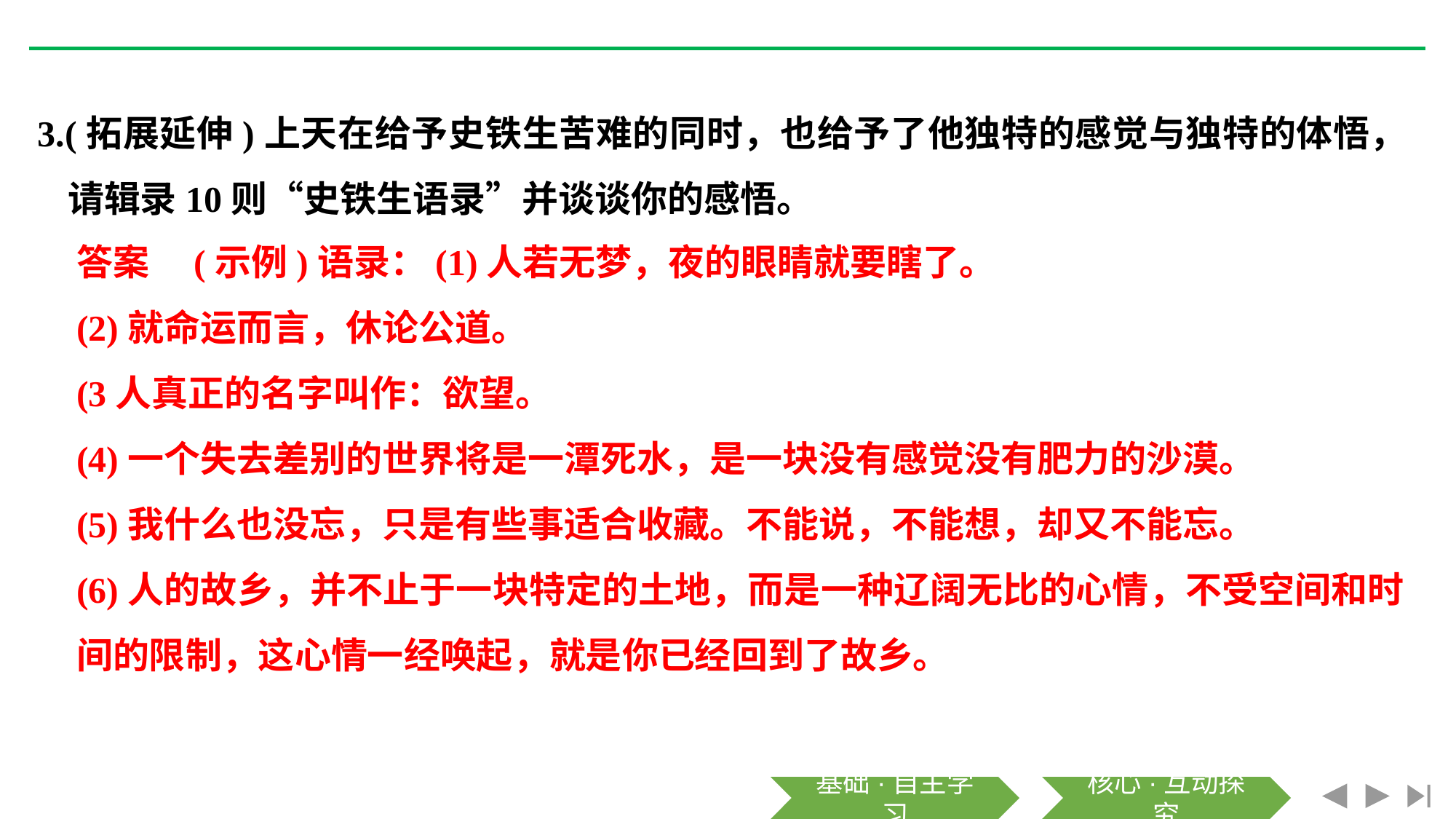

3.(拓展延伸)上天在给予史铁生苦难的同时，也给予了他独特的感觉与独特的体悟，请辑录10则“史铁生语录”并谈谈你的感悟。
答案　(示例)语录：(1)人若无梦，夜的眼睛就要瞎了。
(2)就命运而言，休论公道。
(3人真正的名字叫作：欲望。
(4)一个失去差别的世界将是一潭死水，是一块没有感觉没有肥力的沙漠。
(5)我什么也没忘，只是有些事适合收藏。不能说，不能想，却又不能忘。
(6)人的故乡，并不止于一块特定的土地，而是一种辽阔无比的心情，不受空间和时间的限制，这心情一经唤起，就是你已经回到了故乡。